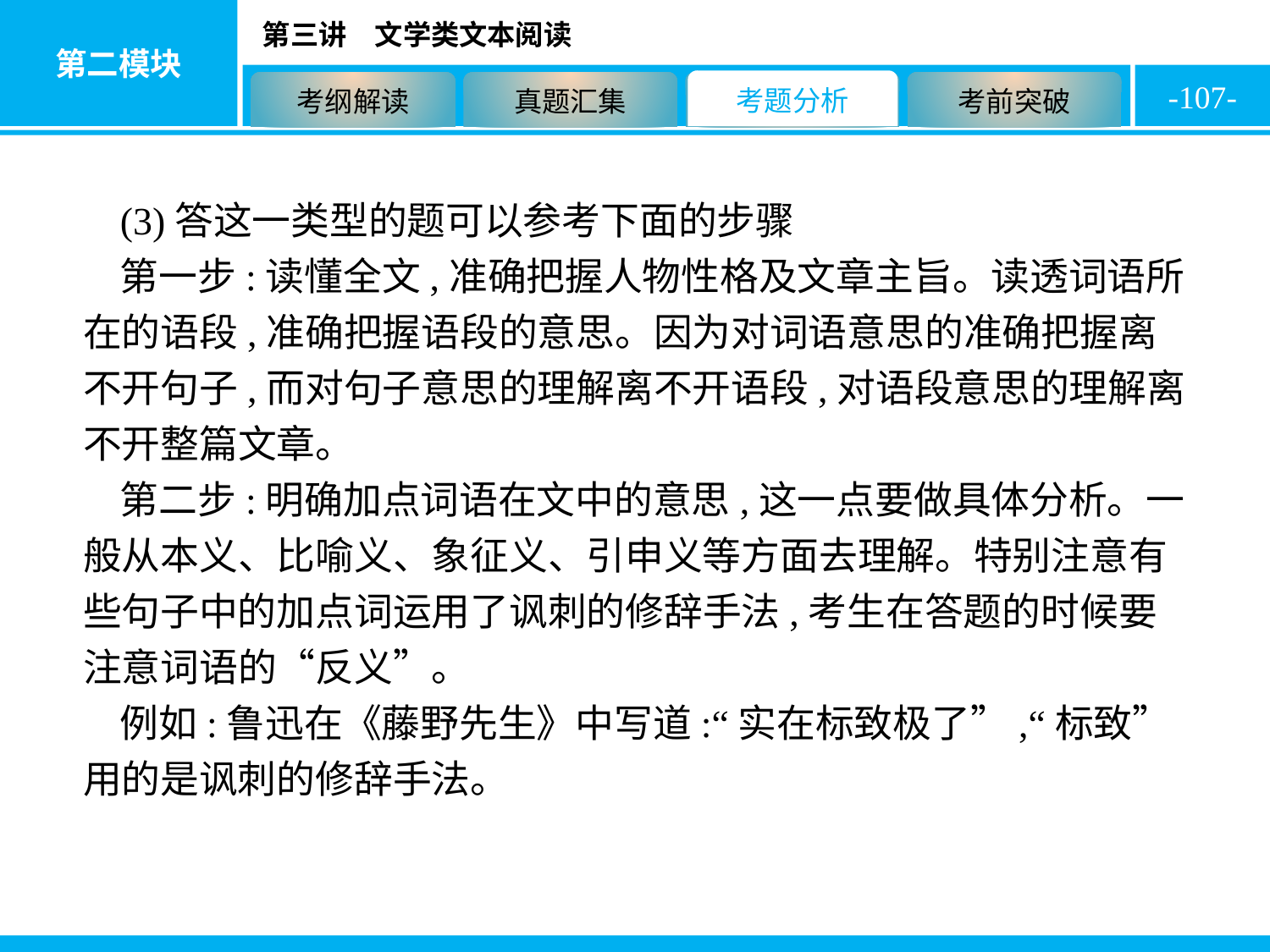

-107-
(3)答这一类型的题可以参考下面的步骤
第一步:读懂全文,准确把握人物性格及文章主旨。读透词语所在的语段,准确把握语段的意思。因为对词语意思的准确把握离不开句子,而对句子意思的理解离不开语段,对语段意思的理解离不开整篇文章。
第二步:明确加点词语在文中的意思,这一点要做具体分析。一般从本义、比喻义、象征义、引申义等方面去理解。特别注意有些句子中的加点词运用了讽刺的修辞手法,考生在答题的时候要注意词语的“反义”。
例如:鲁迅在《藤野先生》中写道:“实在标致极了”,“标致”用的是讽刺的修辞手法。